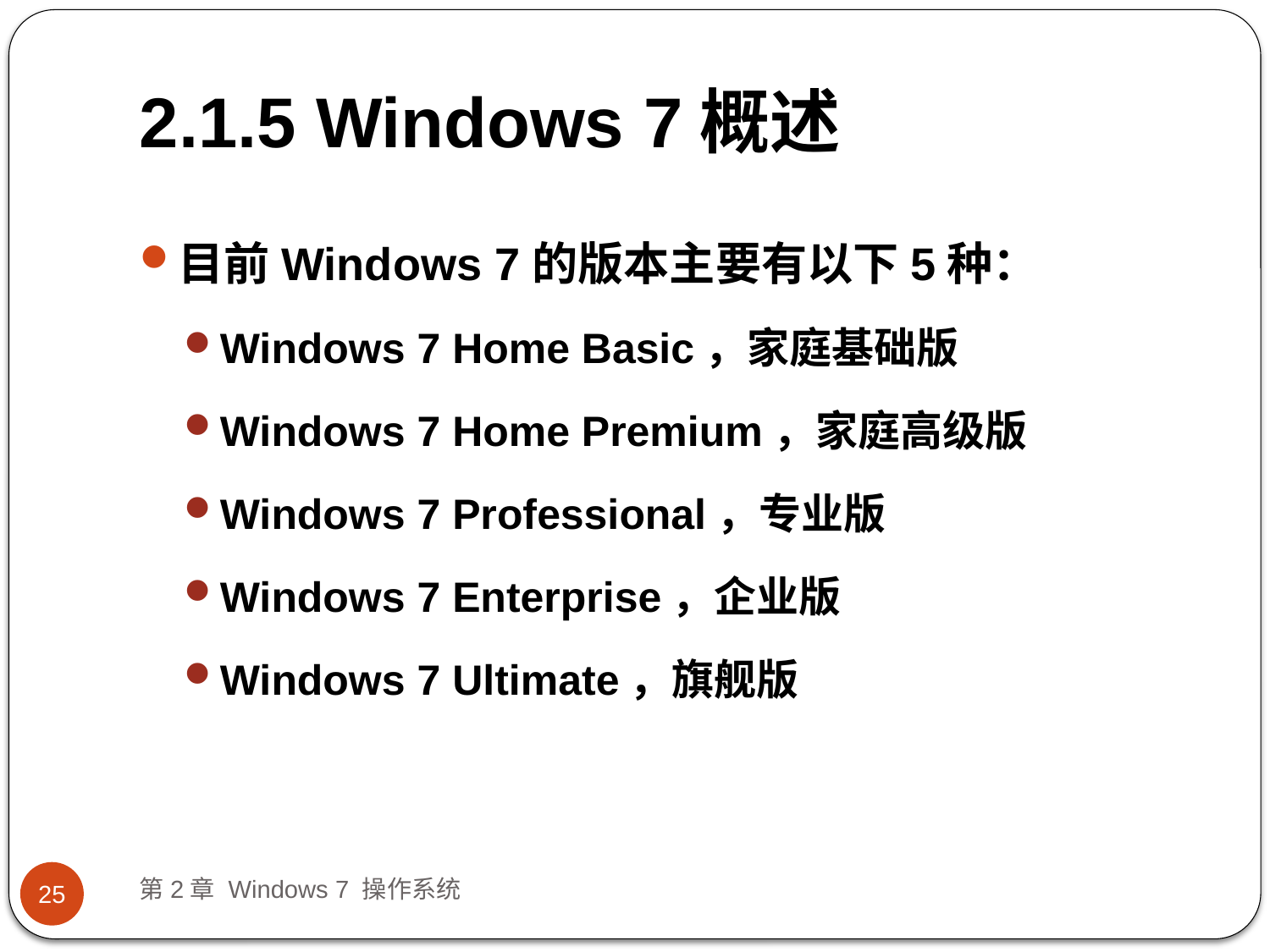

# 2.1.5 Windows 7概述
目前Windows 7的版本主要有以下5种：
Windows 7 Home Basic，家庭基础版
Windows 7 Home Premium，家庭高级版
Windows 7 Professional，专业版
Windows 7 Enterprise，企业版
Windows 7 Ultimate，旗舰版
第2章 Windows 7 操作系统
25